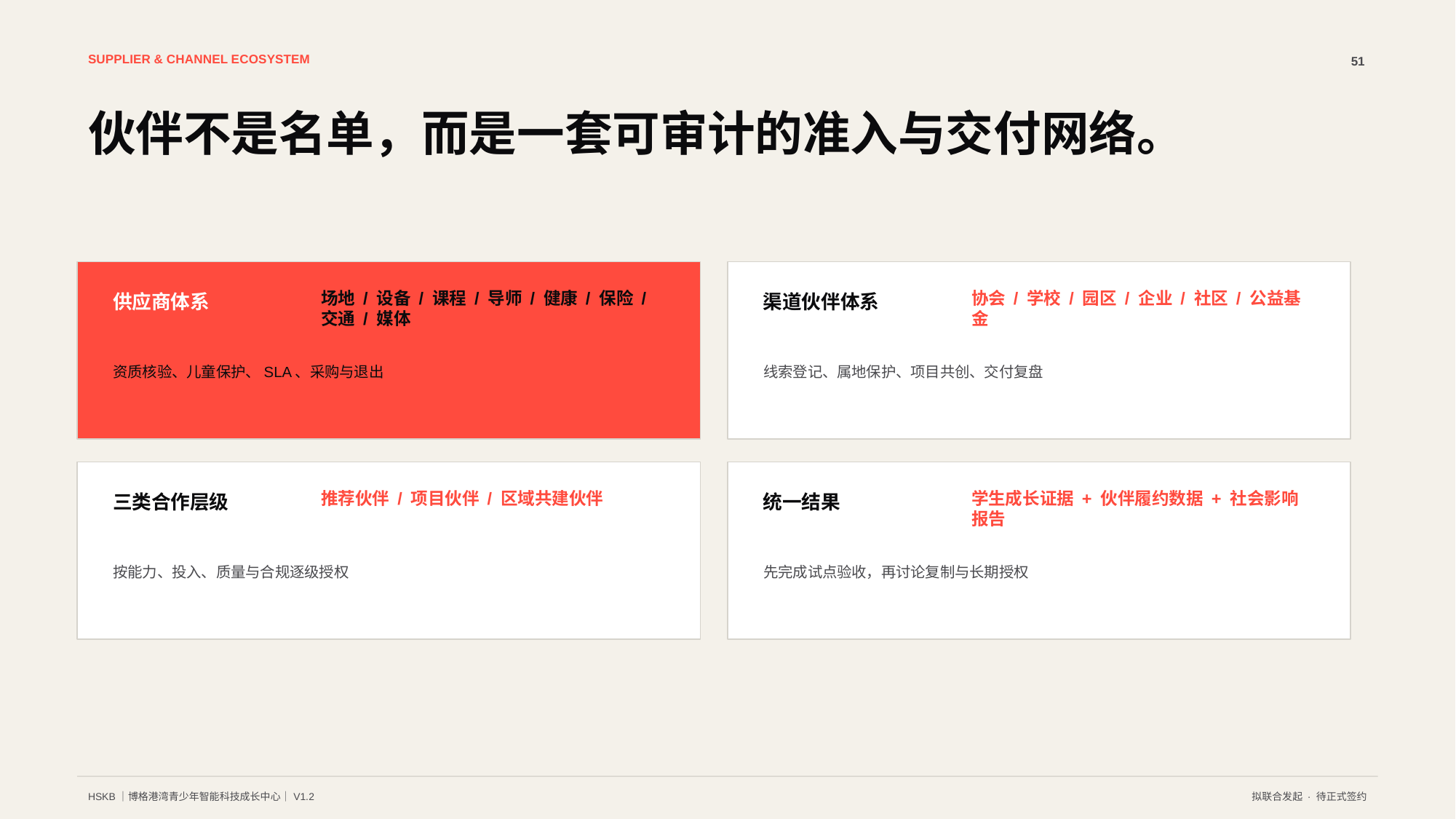

SUPPLIER & CHANNEL ECOSYSTEM
51
伙伴不是名单，而是一套可审计的准入与交付网络。

场地 / 设备 / 课程 / 导师 / 健康 / 保险 / 交通 / 媒体
协会 / 学校 / 园区 / 企业 / 社区 / 公益基金
供应商体系
渠道伙伴体系
资质核验、儿童保护、SLA、采购与退出
线索登记、属地保护、项目共创、交付复盘

推荐伙伴 / 项目伙伴 / 区域共建伙伴
学生成长证据 + 伙伴履约数据 + 社会影响报告
三类合作层级
统一结果
按能力、投入、质量与合规逐级授权
先完成试点验收，再讨论复制与长期授权

HSKB｜博格港湾青少年智能科技成长中心｜V1.2
拟联合发起 · 待正式签约